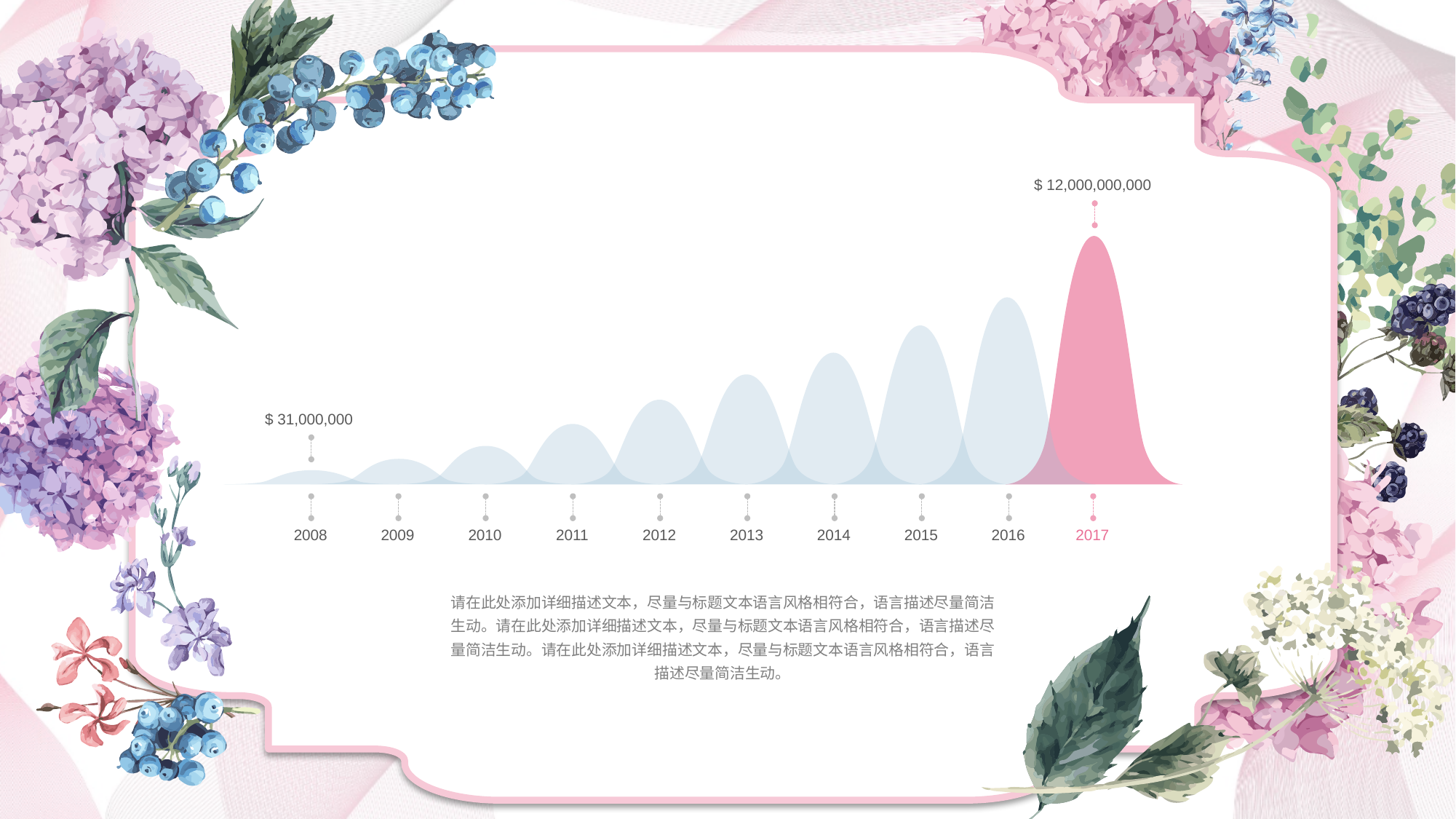

$ 12,000,000,000

$ 31,000,000

2008
2009
2010
2011
2012
2013
2014
2015
2016
2017
请在此处添加详细描述文本，尽量与标题文本语言风格相符合，语言描述尽量简洁生动。请在此处添加详细描述文本，尽量与标题文本语言风格相符合，语言描述尽量简洁生动。请在此处添加详细描述文本，尽量与标题文本语言风格相符合，语言描述尽量简洁生动。